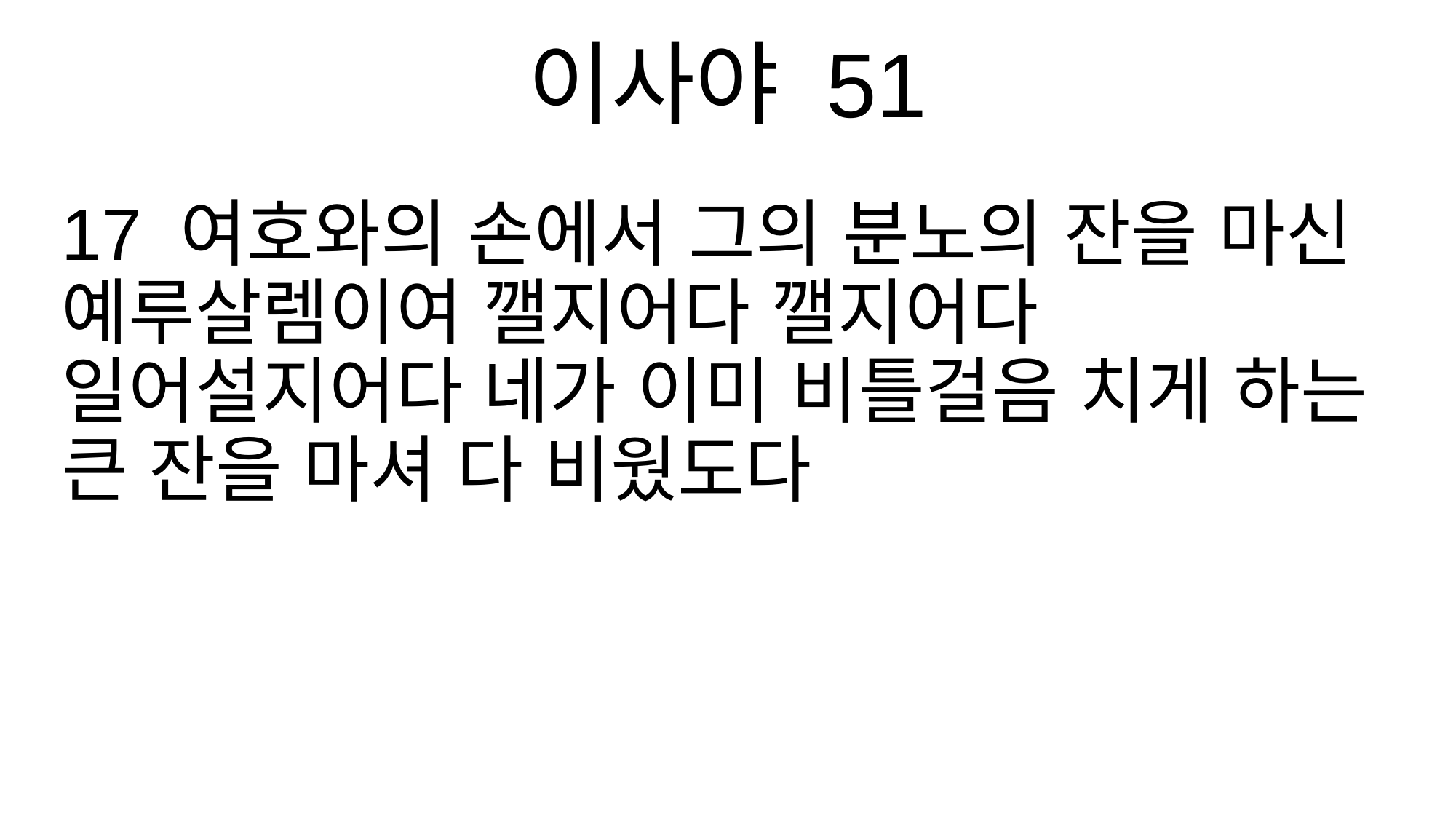

이사야 51
17 여호와의 손에서 그의 분노의 잔을 마신 예루살렘이여 깰지어다 깰지어다 일어설지어다 네가 이미 비틀걸음 치게 하는 큰 잔을 마셔 다 비웠도다